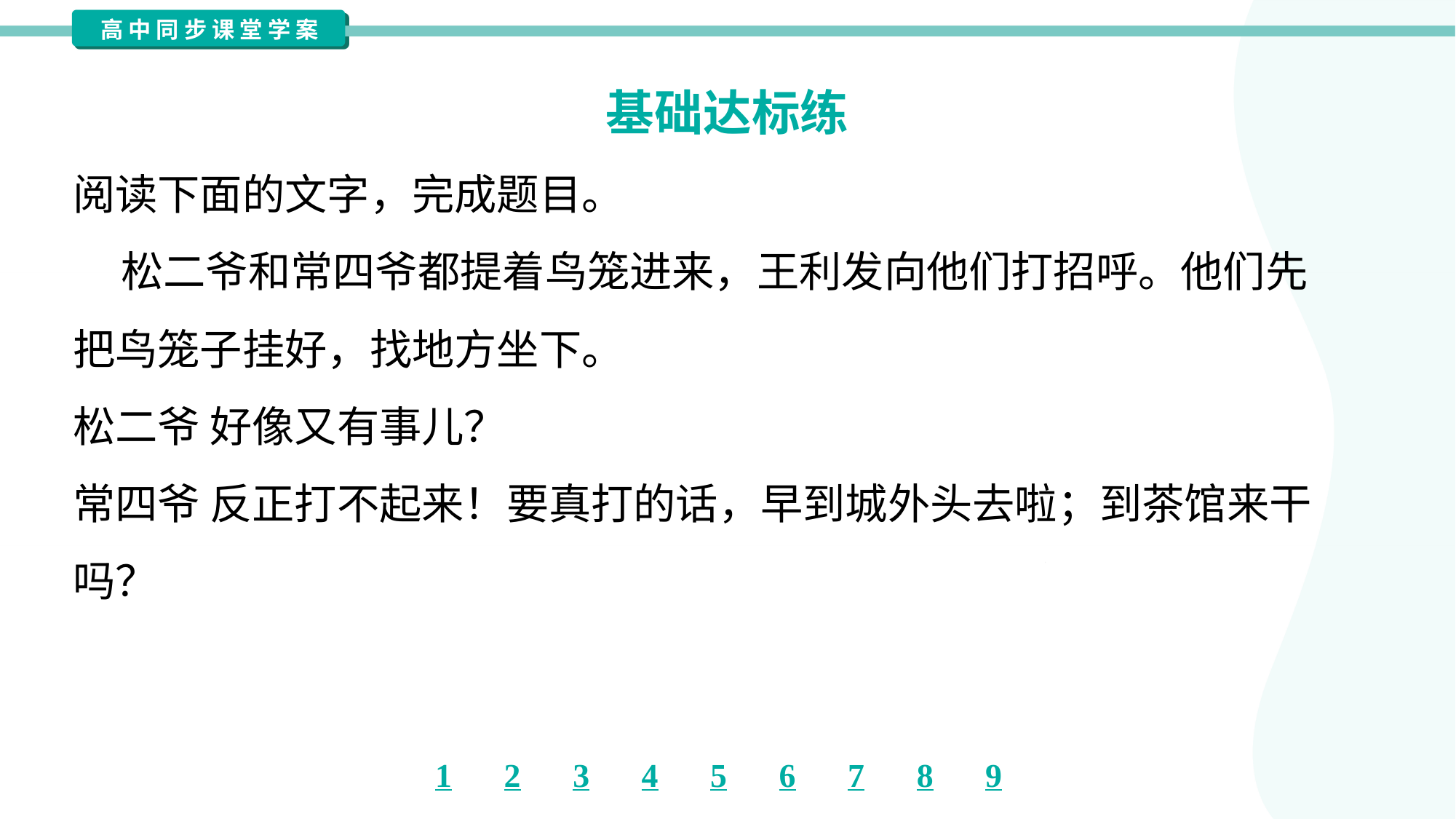

基础达标练
阅读下面的文字，完成题目。
    松二爷和常四爷都提着鸟笼进来，王利发向他们打招呼。他们先
把鸟笼子挂好，找地方坐下。
松二爷 好像又有事儿？
常四爷 反正打不起来！要真打的话，早到城外头去啦；到茶馆来干
吗？